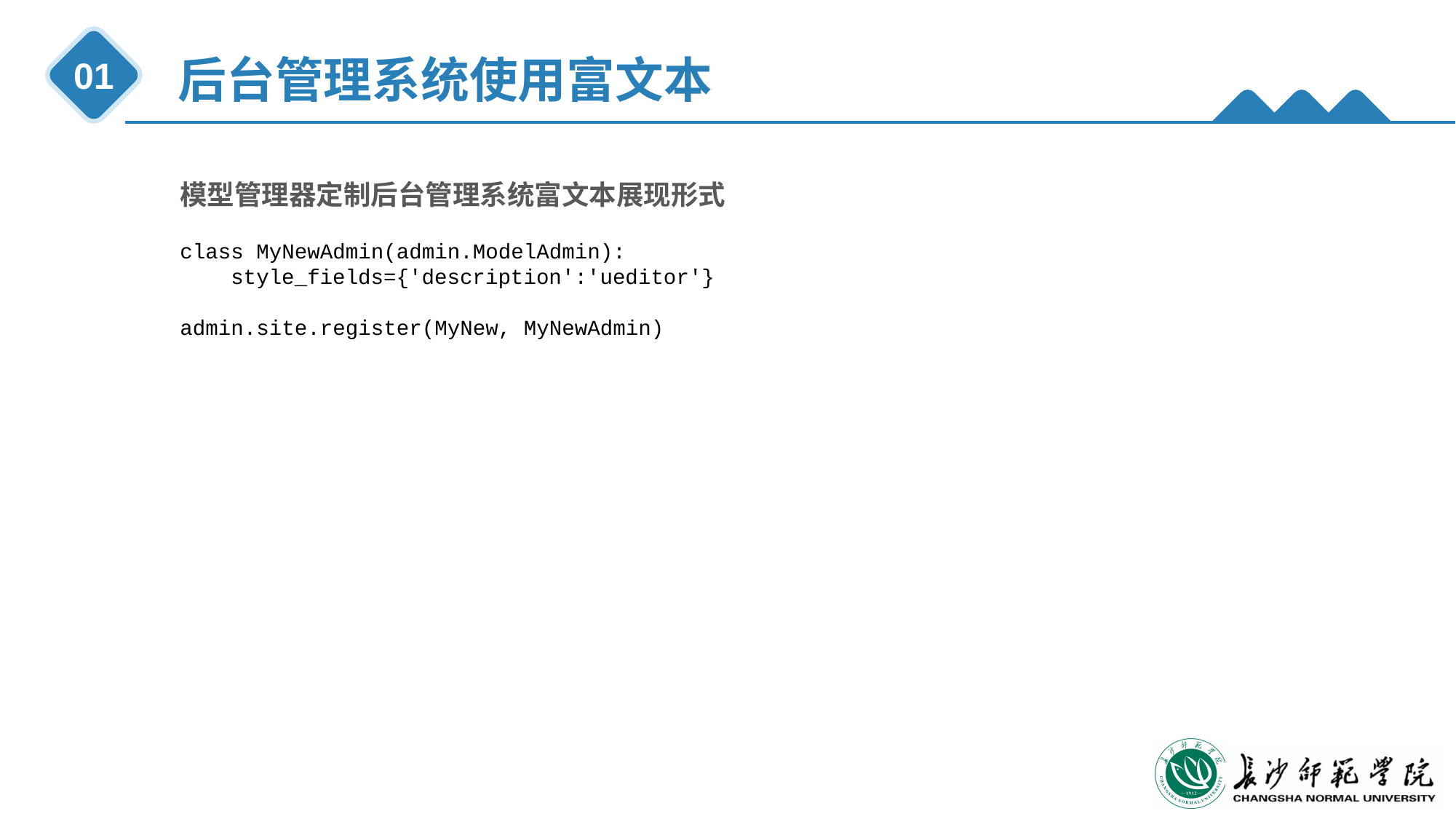

后台管理系统使用富文本
01

模型管理器定制后台管理系统富文本展现形式
class MyNewAdmin(admin.ModelAdmin):
    style_fields={'description':'ueditor'}

admin.site.register(MyNew, MyNewAdmin)